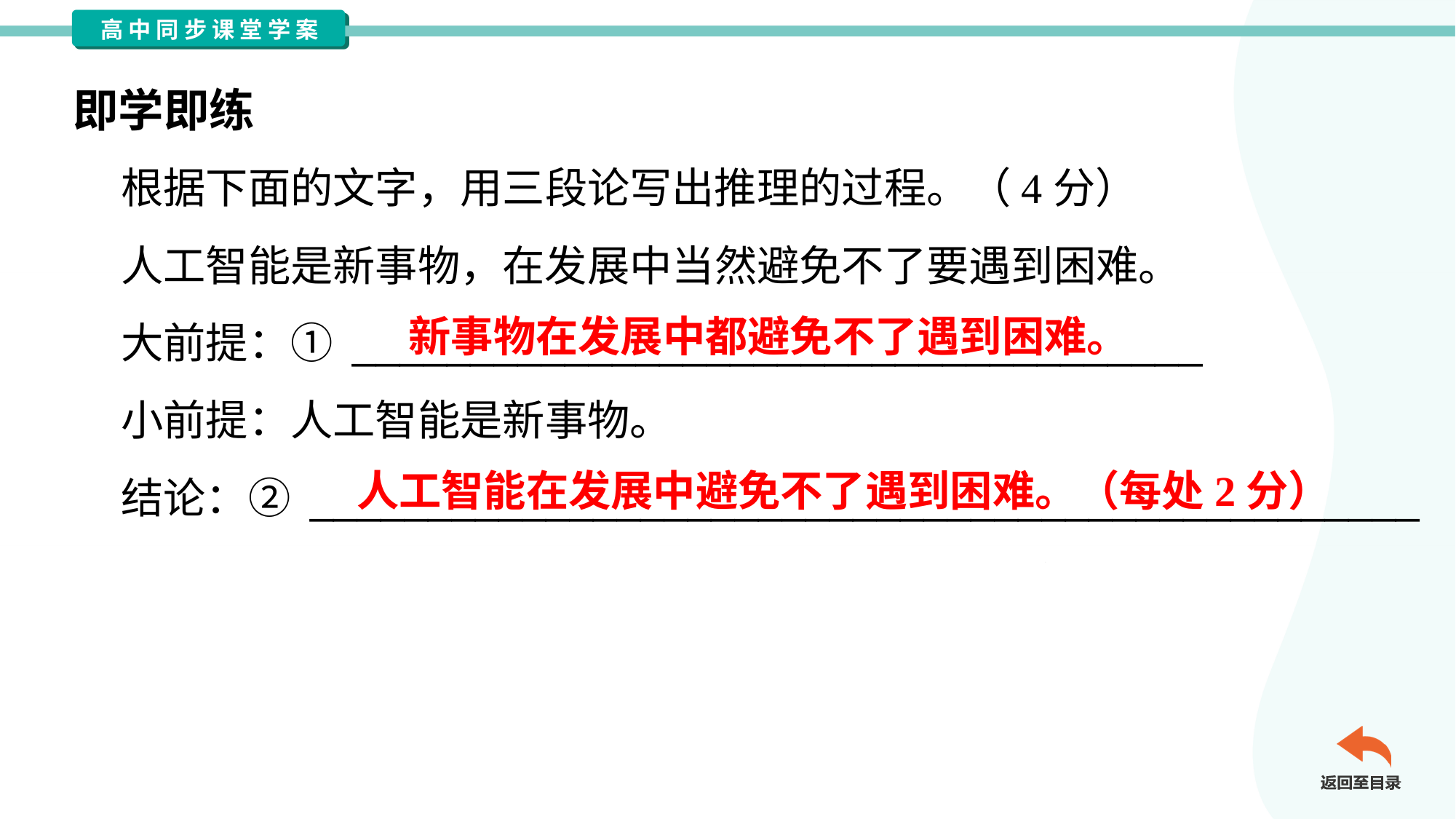

即学即练
    根据下面的文字，用三段论写出推理的过程。（4分）
    人工智能是新事物，在发展中当然避免不了要遇到困难。
    大前提：① ____________________________________
    小前提：人工智能是新事物。
    结论：② _______________________________________________
新事物在发展中都避免不了遇到困难。
人工智能在发展中避免不了遇到困难。（每处2分）